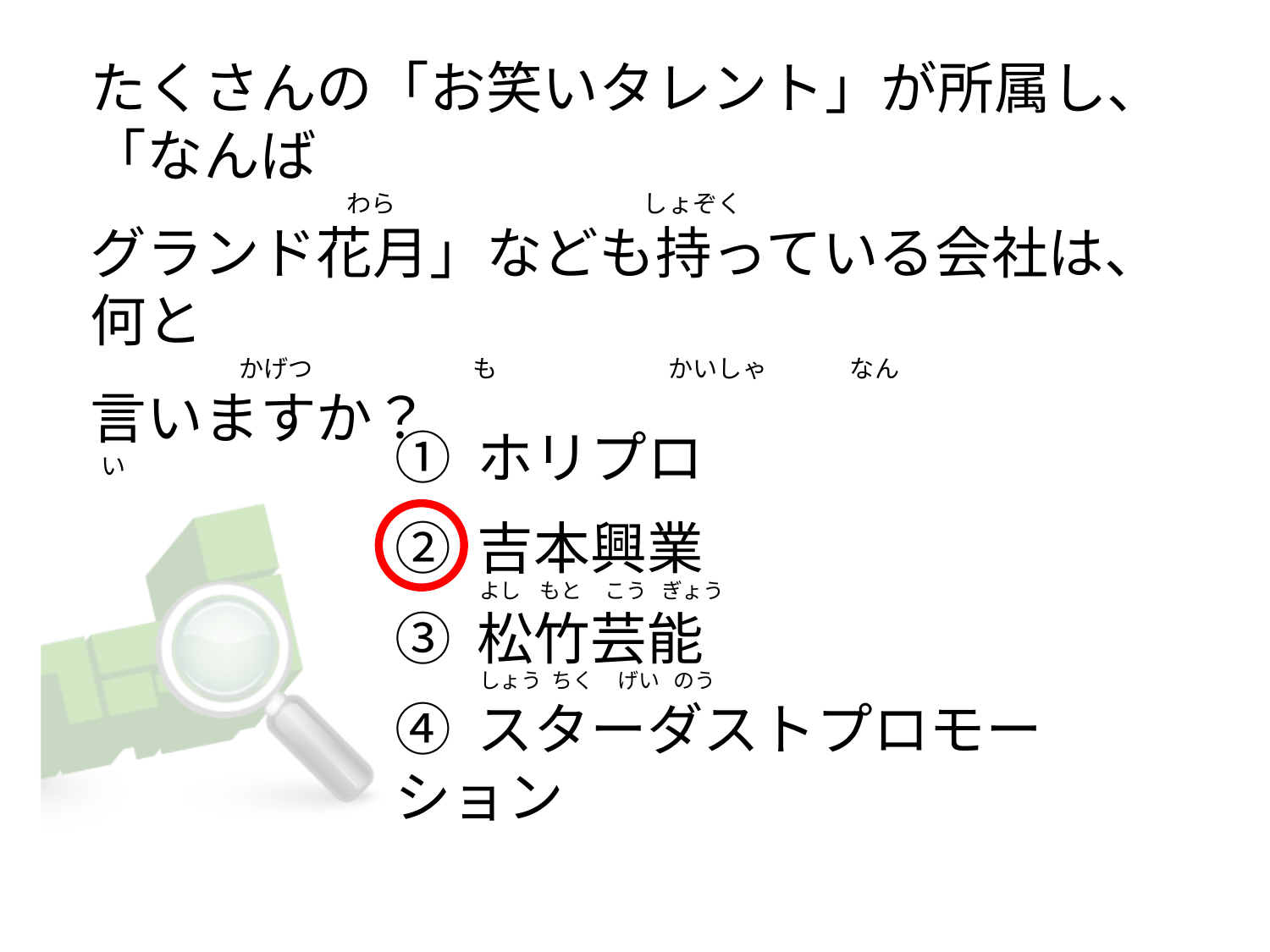

# たくさんの「お笑いタレント」が所属し、「なんば        　                                   わら                                             しょぞく グランド花月」なども持っている会社は、何と                            かげつ                             も                               かいしゃ               なん 言いますか？   い
① ホリプロ
② 吉本興業
③ 松竹芸能
④ スターダストプロモーション

よし    もと     こう   ぎょう
しょう  ちく     げい   のう